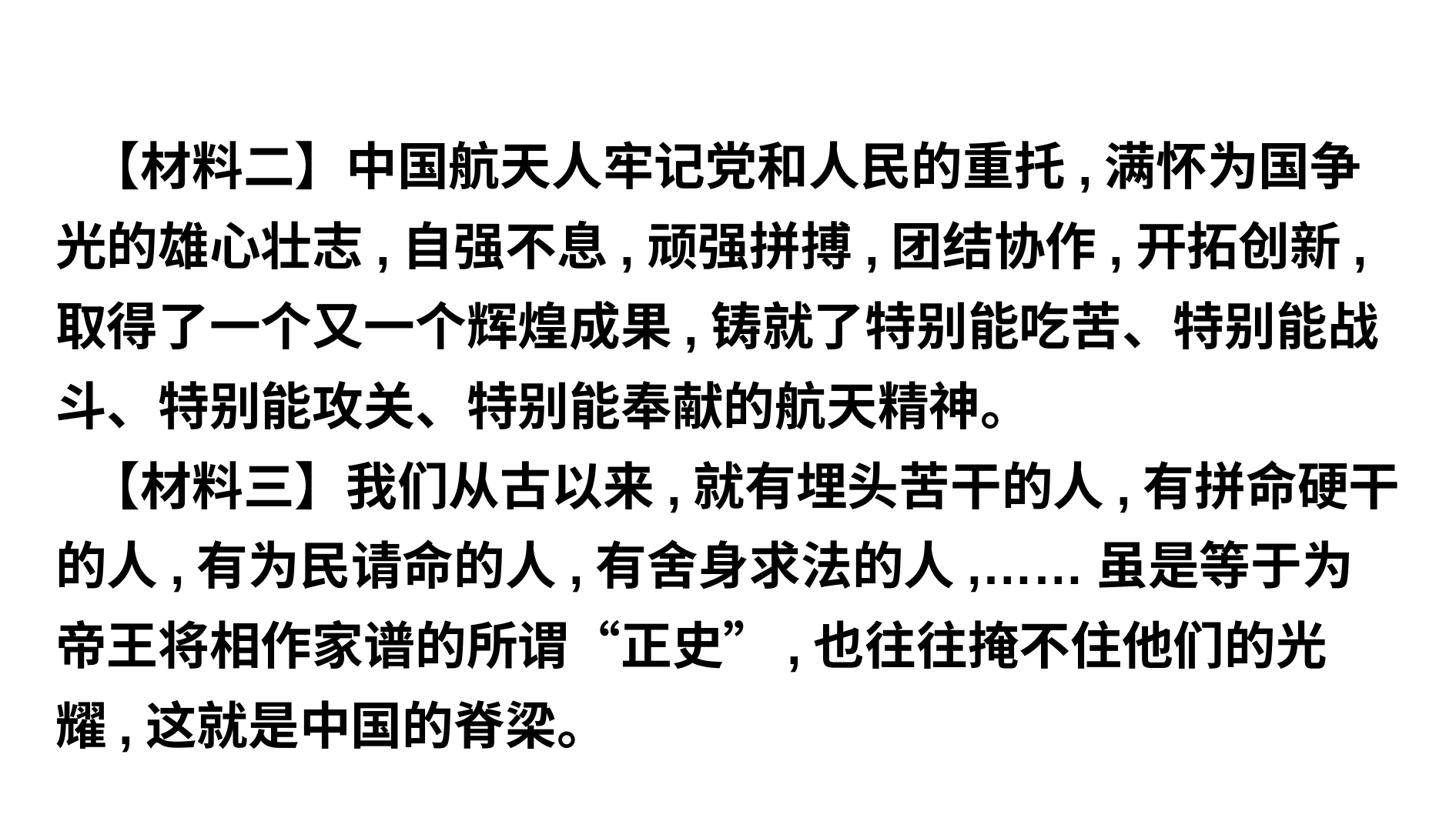

【材料二】中国航天人牢记党和人民的重托,满怀为国争光的雄心壮志,自强不息,顽强拼搏,团结协作,开拓创新,取得了一个又一个辉煌成果,铸就了特别能吃苦、特别能战斗、特别能攻关、特别能奉献的航天精神。
【材料三】我们从古以来,就有埋头苦干的人,有拼命硬干的人,有为民请命的人,有舍身求法的人,……虽是等于为帝王将相作家谱的所谓“正史”,也往往掩不住他们的光耀,这就是中国的脊梁。